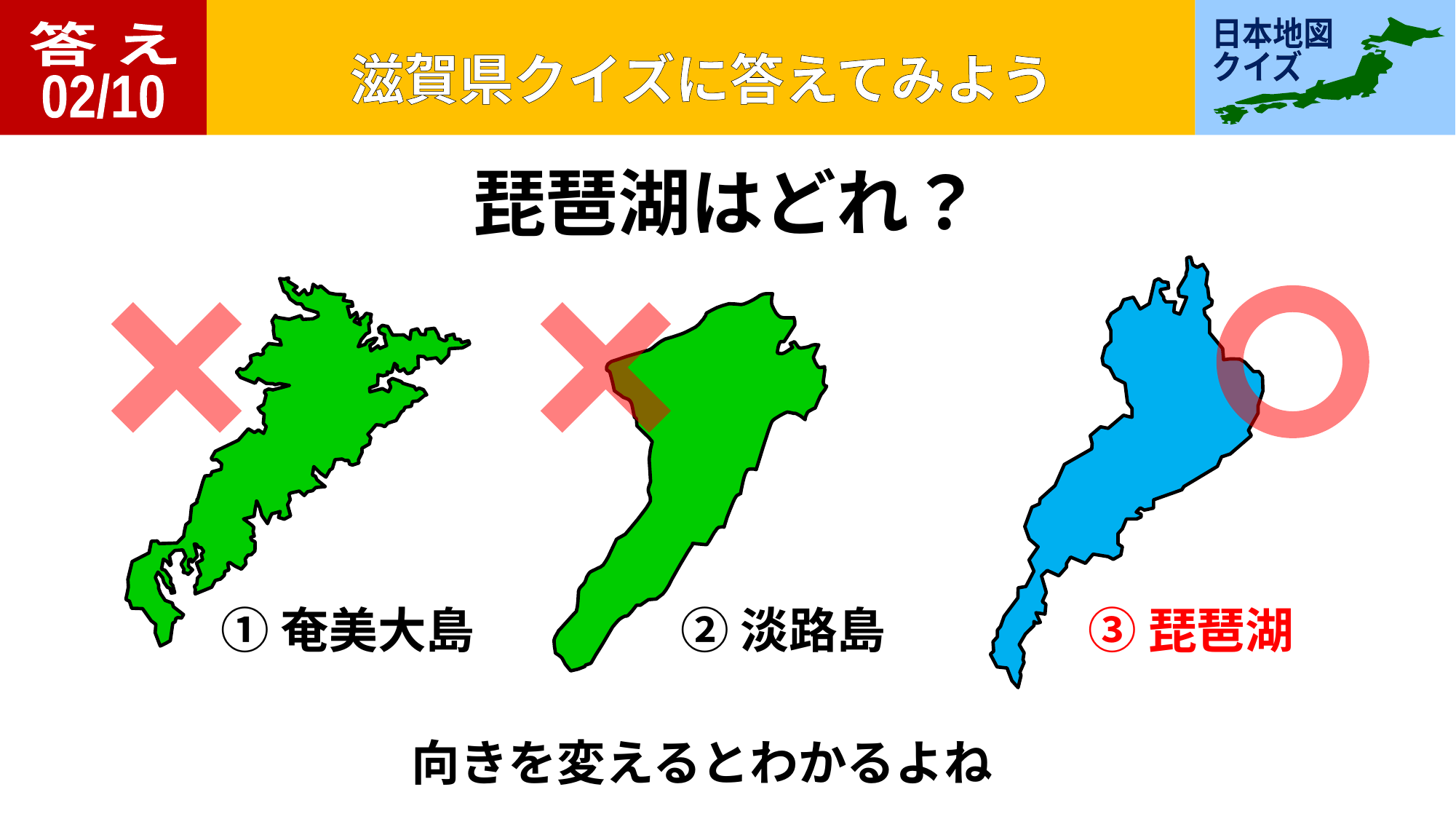

答 え
02/10
琵琶湖はどれ？

①奄美大島
②淡路島
③琵琶湖
向きを変えるとわかるよね